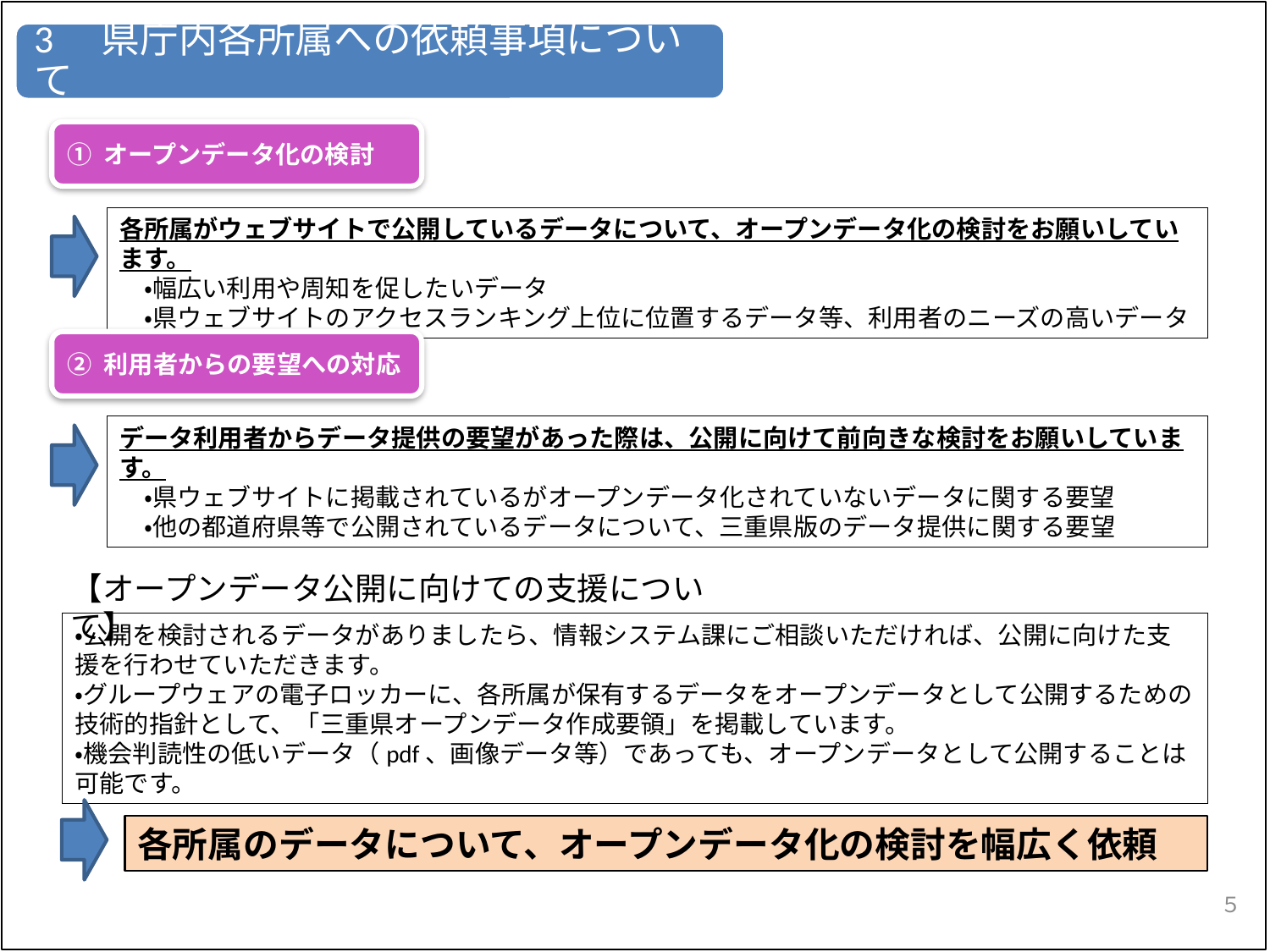

3　県庁内各所属への依頼事項について
① オープンデータ化の検討
各所属がウェブサイトで公開しているデータについて、オープンデータ化の検討をお願いしています。
　・幅広い利用や周知を促したいデータ
　・県ウェブサイトのアクセスランキング上位に位置するデータ等、利用者のニーズの高いデータ

② 利用者からの要望への対応
データ利用者からデータ提供の要望があった際は、公開に向けて前向きな検討をお願いしています。
　・県ウェブサイトに掲載されているがオープンデータ化されていないデータに関する要望
　・他の都道府県等で公開されているデータについて、三重県版のデータ提供に関する要望

【オープンデータ公開に向けての支援について】
・公開を検討されるデータがありましたら、情報システム課にご相談いただければ、公開に向けた支援を行わせていただきます。
・グループウェアの電子ロッカーに、各所属が保有するデータをオープンデータとして公開するための技術的指針として、「三重県オープンデータ作成要領」を掲載しています。
・機会判読性の低いデータ（pdf、画像データ等）であっても、オープンデータとして公開することは可能です。

各所属のデータについて、オープンデータ化の検討を幅広く依頼
５